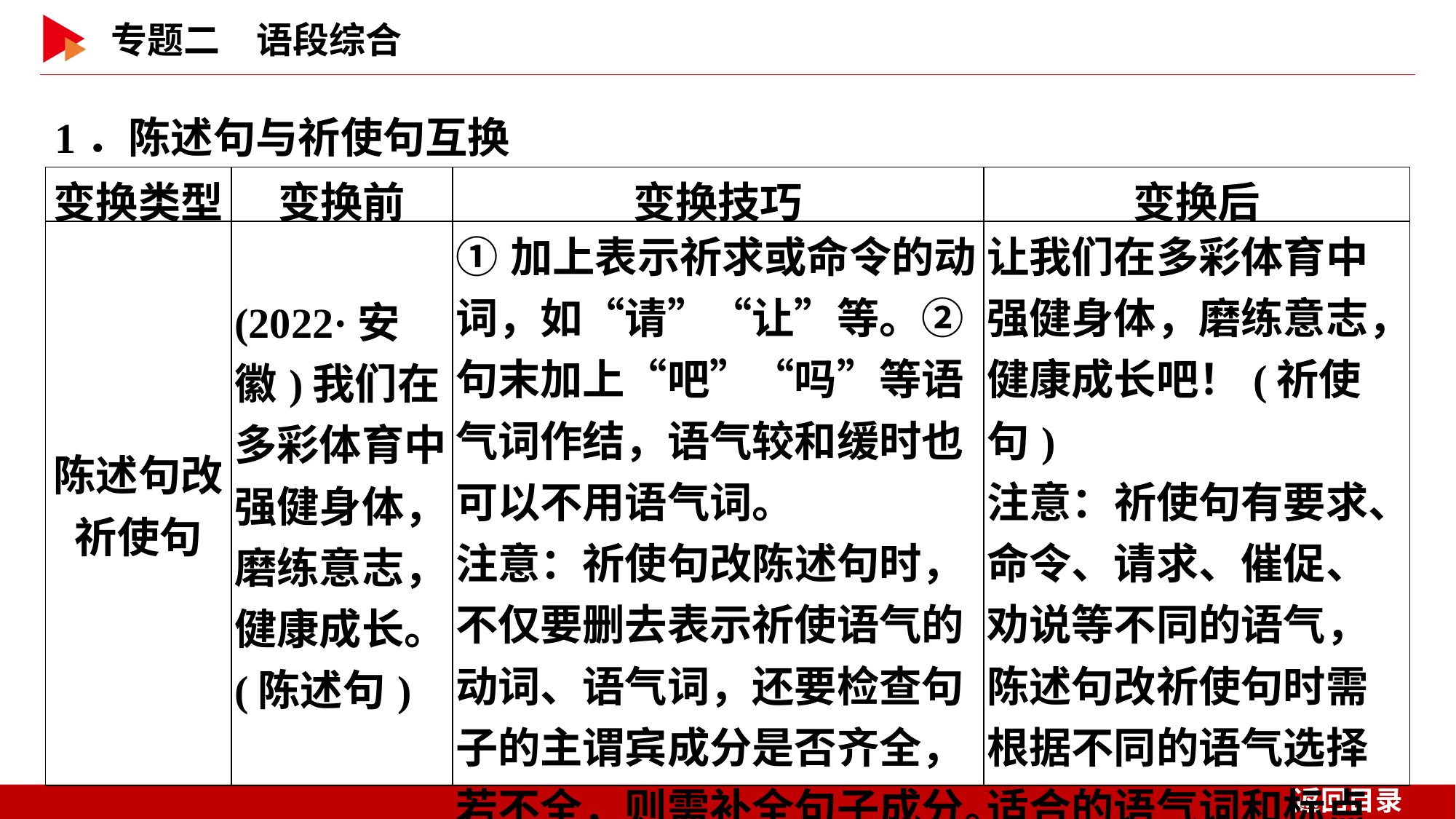

1．陈述句与祈使句互换
| 变换类型 | 变换前 | 变换技巧 | 变换后 |
| --- | --- | --- | --- |
| 陈述句改 祈使句 | (2022·安徽)我们在多彩体育中强健身体，磨练意志，健康成长。(陈述句) | ①加上表示祈求或命令的动词，如“请”“让”等。②句末加上“吧”“吗”等语气词作结，语气较和缓时也可以不用语气词。 注意：祈使句改陈述句时，不仅要删去表示祈使语气的动词、语气词，还要检查句子的主谓宾成分是否齐全，若不全，则需补全句子成分。 | 让我们在多彩体育中强健身体，磨练意志，健康成长吧！(祈使句) 注意：祈使句有要求、命令、请求、催促、劝说等不同的语气，陈述句改祈使句时需根据不同的语气选择适合的语气词和标点符号。 |